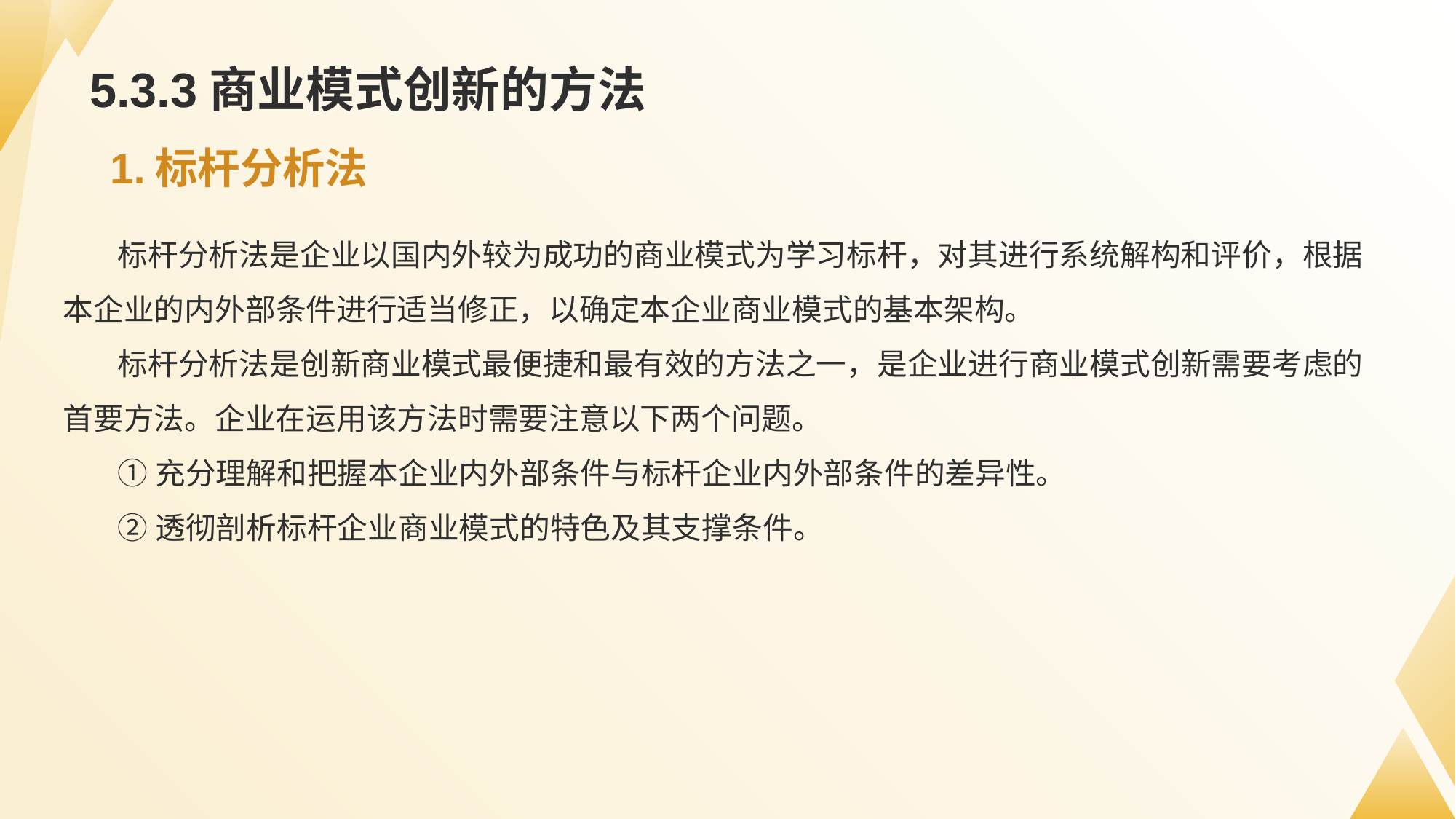

# 5.3.3商业模式创新的方法
1.标杆分析法
标杆分析法是企业以国内外较为成功的商业模式为学习标杆，对其进行系统解构和评价，根据本企业的内外部条件进行适当修正，以确定本企业商业模式的基本架构。
标杆分析法是创新商业模式最便捷和最有效的方法之一，是企业进行商业模式创新需要考虑的首要方法。企业在运用该方法时需要注意以下两个问题。
①充分理解和把握本企业内外部条件与标杆企业内外部条件的差异性。
②透彻剖析标杆企业商业模式的特色及其支撑条件。